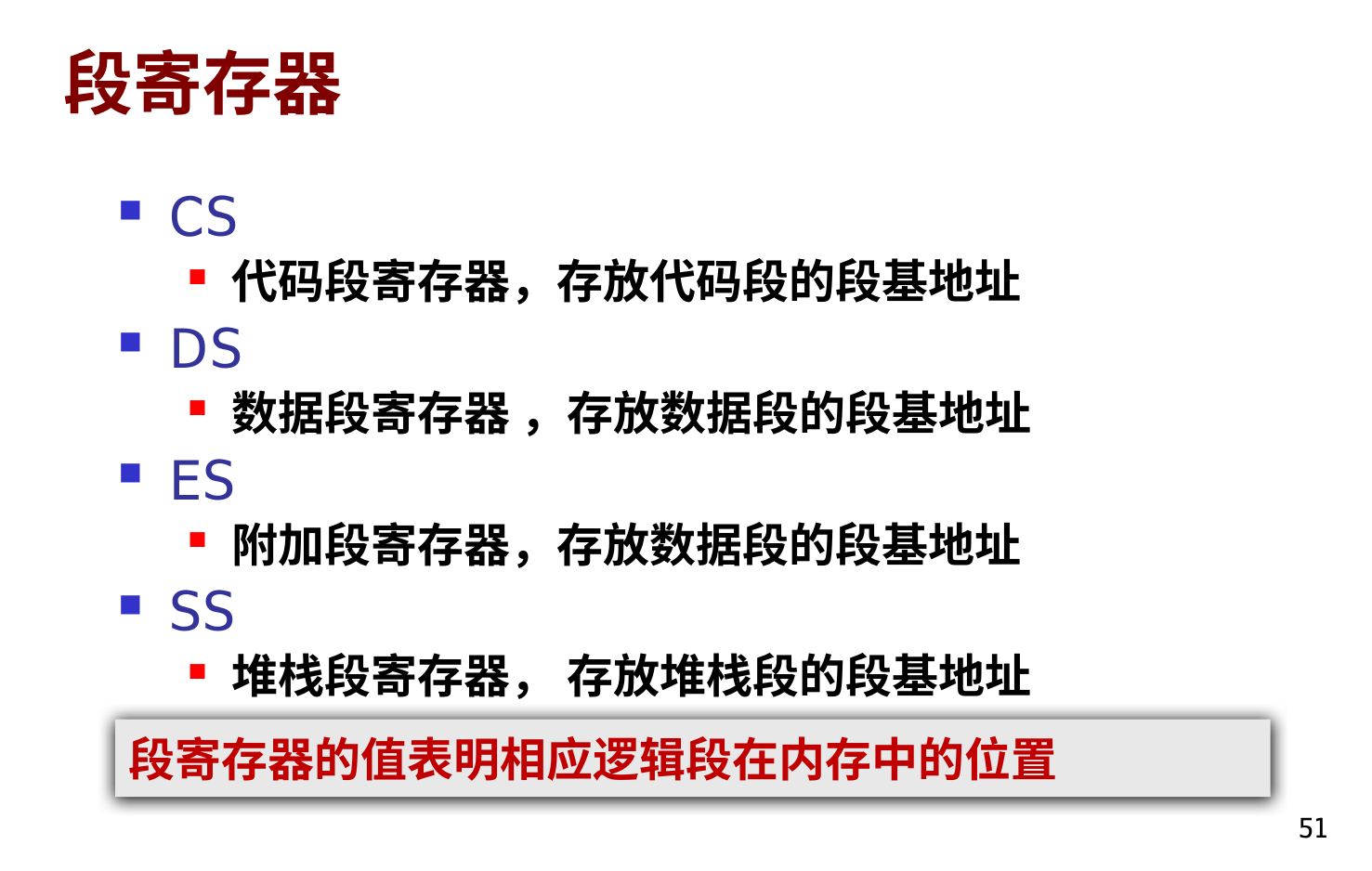

# 段寄存器
CS
代码段寄存器，存放代码段的段基地址
DS
数据段寄存器 ，存放数据段的段基地址
ES
附加段寄存器，存放数据段的段基地址
SS
堆栈段寄存器， 存放堆栈段的段基地址
段寄存器的值表明相应逻辑段在内存中的位置
51